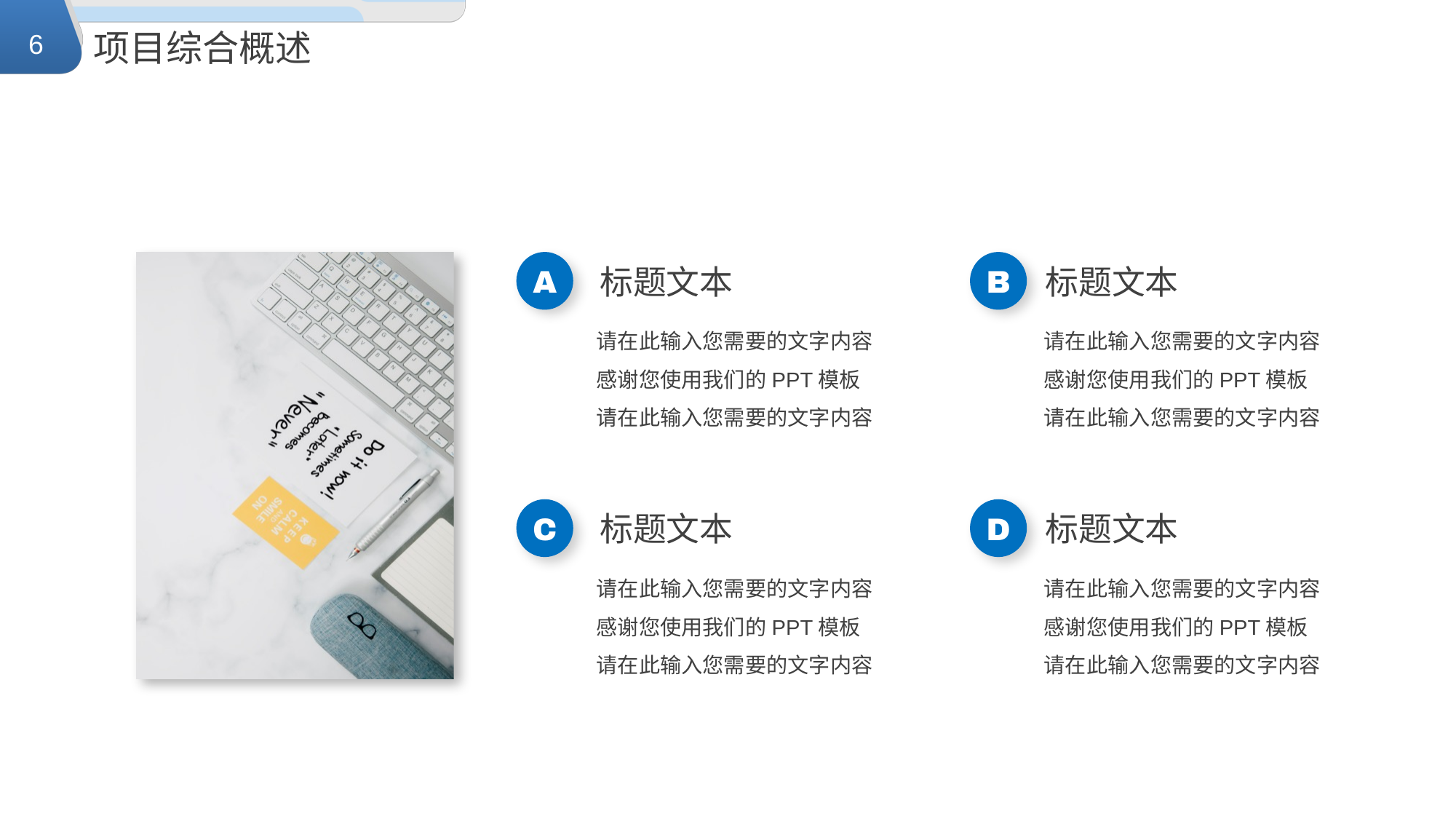

项目综合概述

A
B
标题文本
标题文本
请在此输入您需要的文字内容感谢您使用我们的PPT模板
请在此输入您需要的文字内容
请在此输入您需要的文字内容感谢您使用我们的PPT模板
请在此输入您需要的文字内容
C
D
标题文本
标题文本
请在此输入您需要的文字内容感谢您使用我们的PPT模板
请在此输入您需要的文字内容
请在此输入您需要的文字内容感谢您使用我们的PPT模板
请在此输入您需要的文字内容